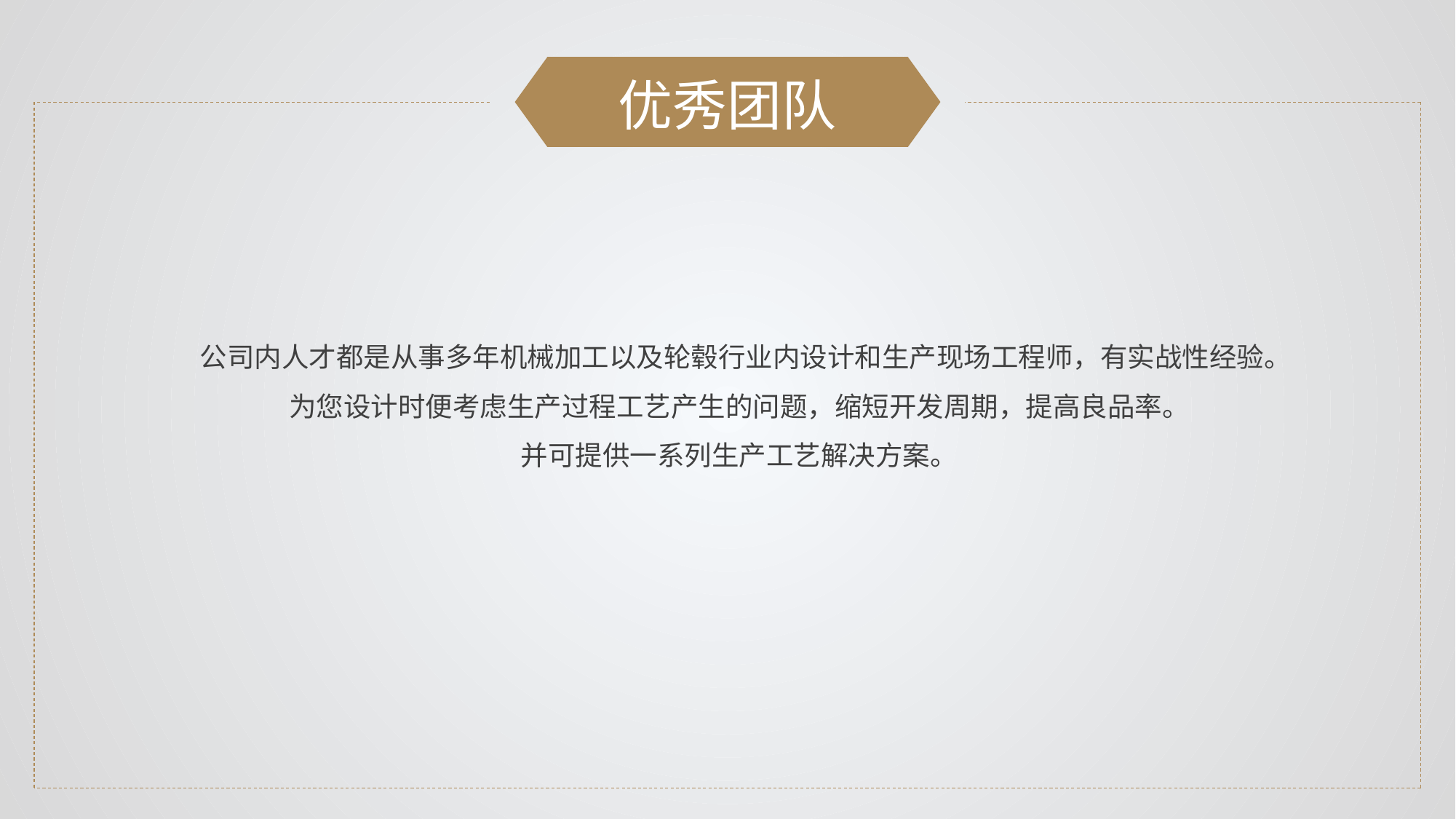

优秀团队
 公司内人才都是从事多年机械加工以及轮毂行业内设计和生产现场工程师，有实战性经验。
为您设计时便考虑生产过程工艺产生的问题，缩短开发周期，提高良品率。
并可提供一系列生产工艺解决方案。